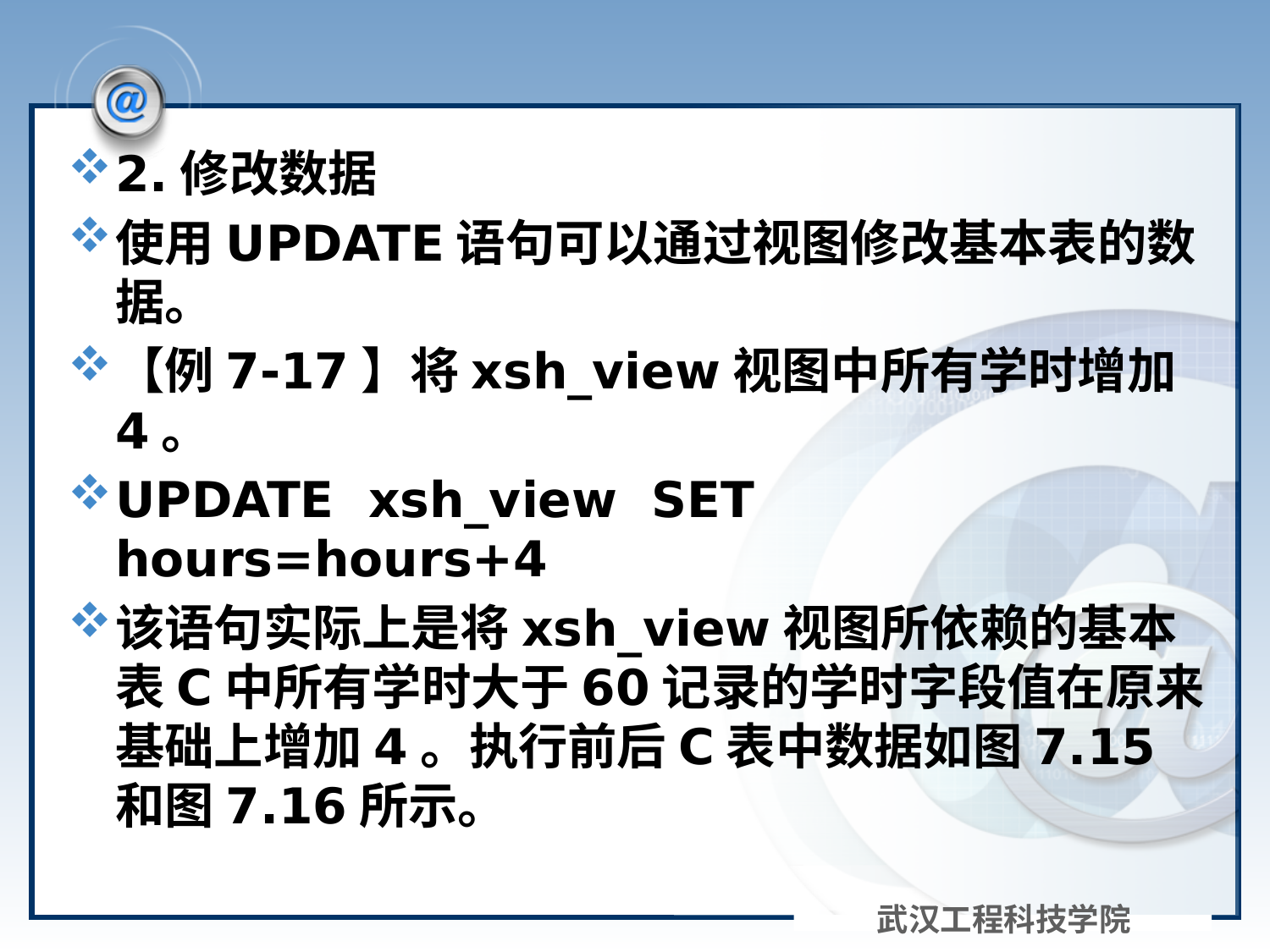

#
2.修改数据
使用UPDATE语句可以通过视图修改基本表的数据。
【例7-17】将xsh_view视图中所有学时增加4。
UPDATE  xsh_view  SET  hours=hours+4
该语句实际上是将xsh_view视图所依赖的基本表C中所有学时大于60记录的学时字段值在原来基础上增加4。执行前后C表中数据如图7.15和图7.16所示。

武汉工程科技学院